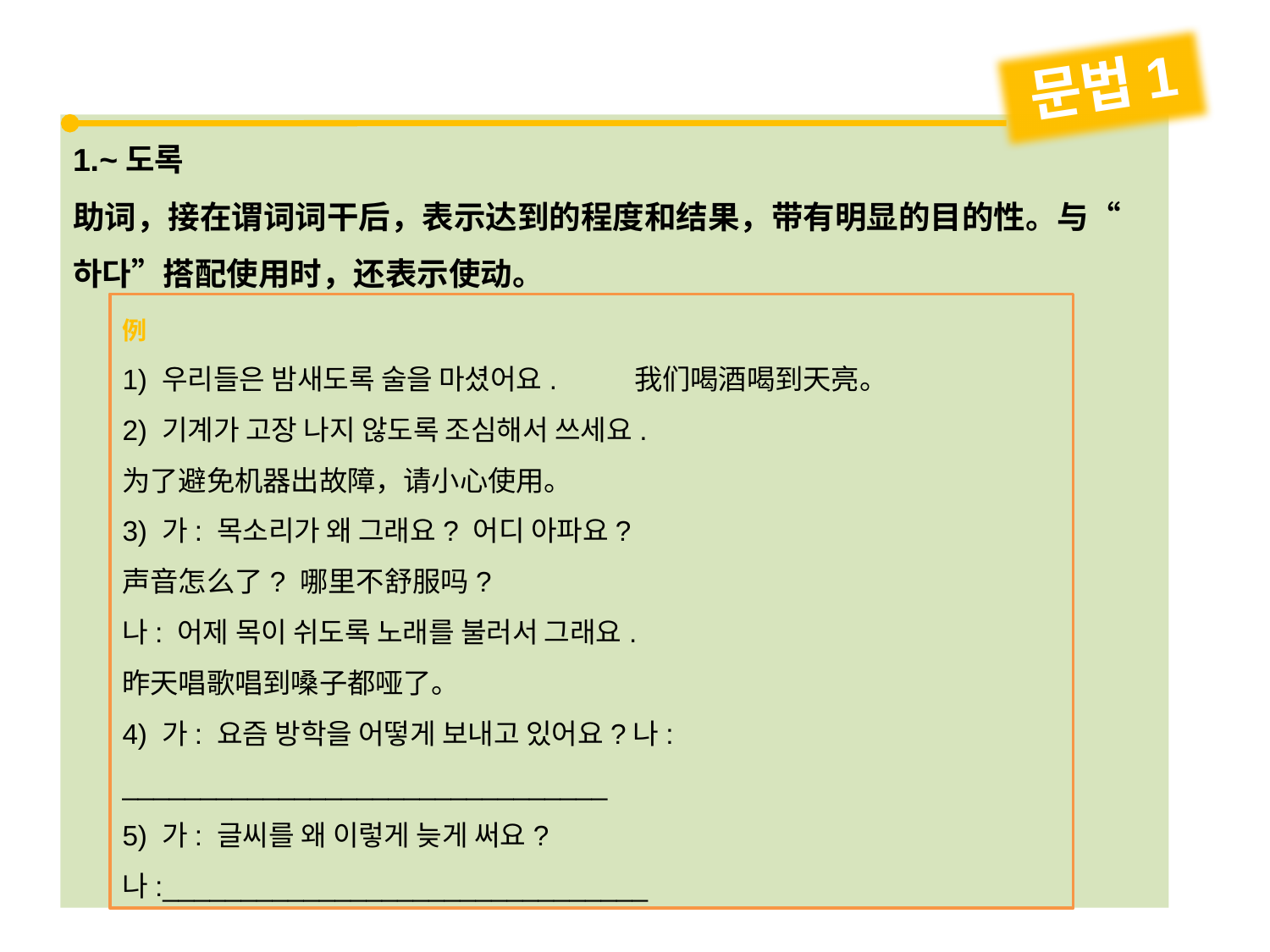

문법1
1.~도록
助词，接在谓词词干后，表示达到的程度和结果，带有明显的目的性。与“하다”搭配使用时，还表示使动。

例
1) 우리들은 밤새도록 술을 마셨어요.         我们喝酒喝到天亮。
2) 기계가 고장 나지 않도록 조심해서 쓰세요.
为了避免机器出故障，请小心使用。
3) 가: 목소리가 왜 그래요? 어디 아파요?
声音怎么了? 哪里不舒服吗?
나: 어제 목이 쉬도록 노래를 불러서 그래요.
昨天唱歌唱到嗓子都哑了。
4) 가: 요즘 방학을 어떻게 보내고 있어요?나: _______________________________
5) 가: 글씨를 왜 이렇게 늦게 써요?
나:_______________________________